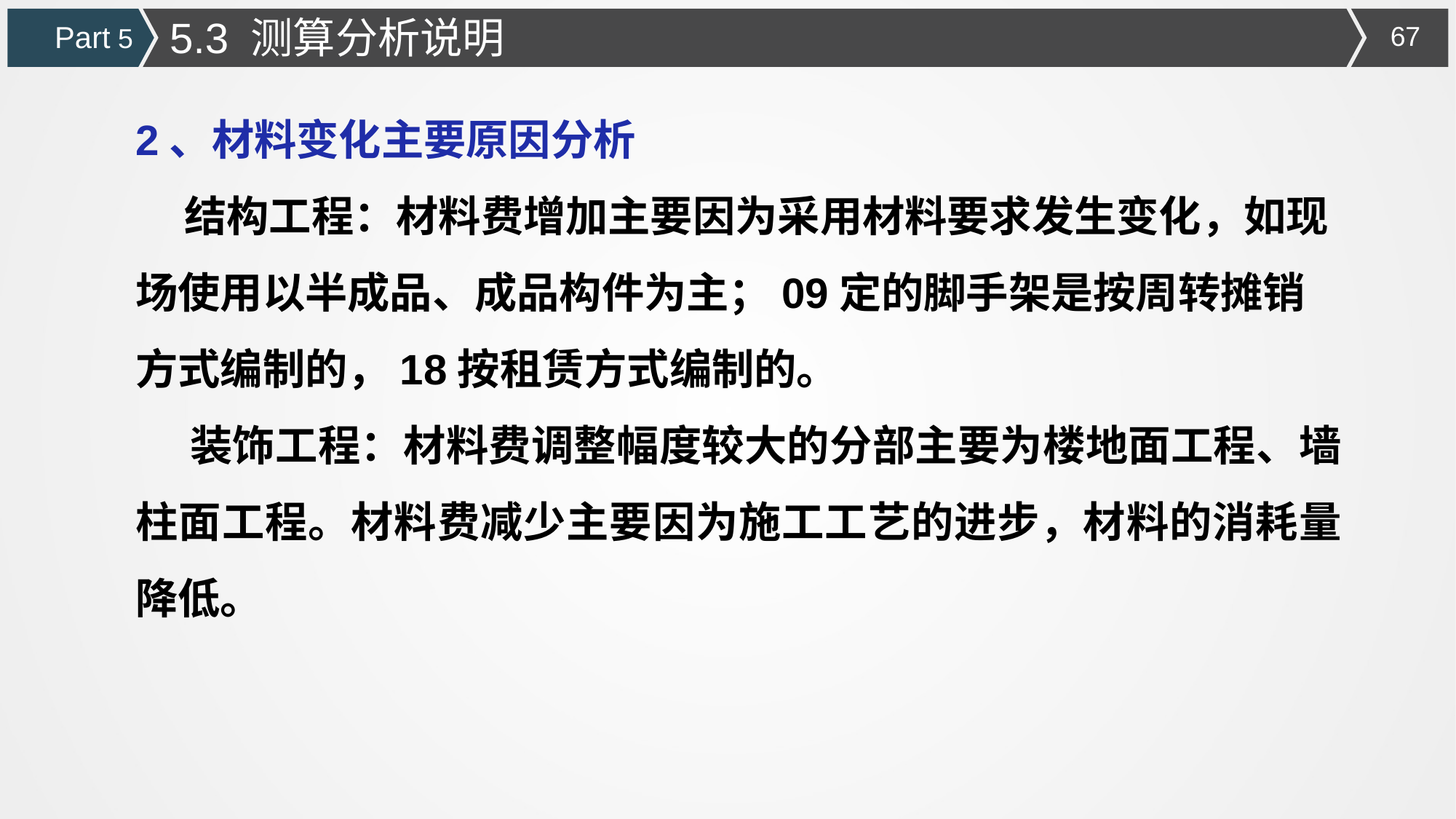

5.3 测算分析说明
Part 5
2、材料变化主要原因分析
    结构工程：材料费增加主要因为采用材料要求发生变化，如现场使用以半成品、成品构件为主；09定的脚手架是按周转摊销方式编制的，18按租赁方式编制的。
装饰工程：材料费调整幅度较大的分部主要为楼地面工程、墙柱面工程。材料费减少主要因为施工工艺的进步，材料的消耗量降低。